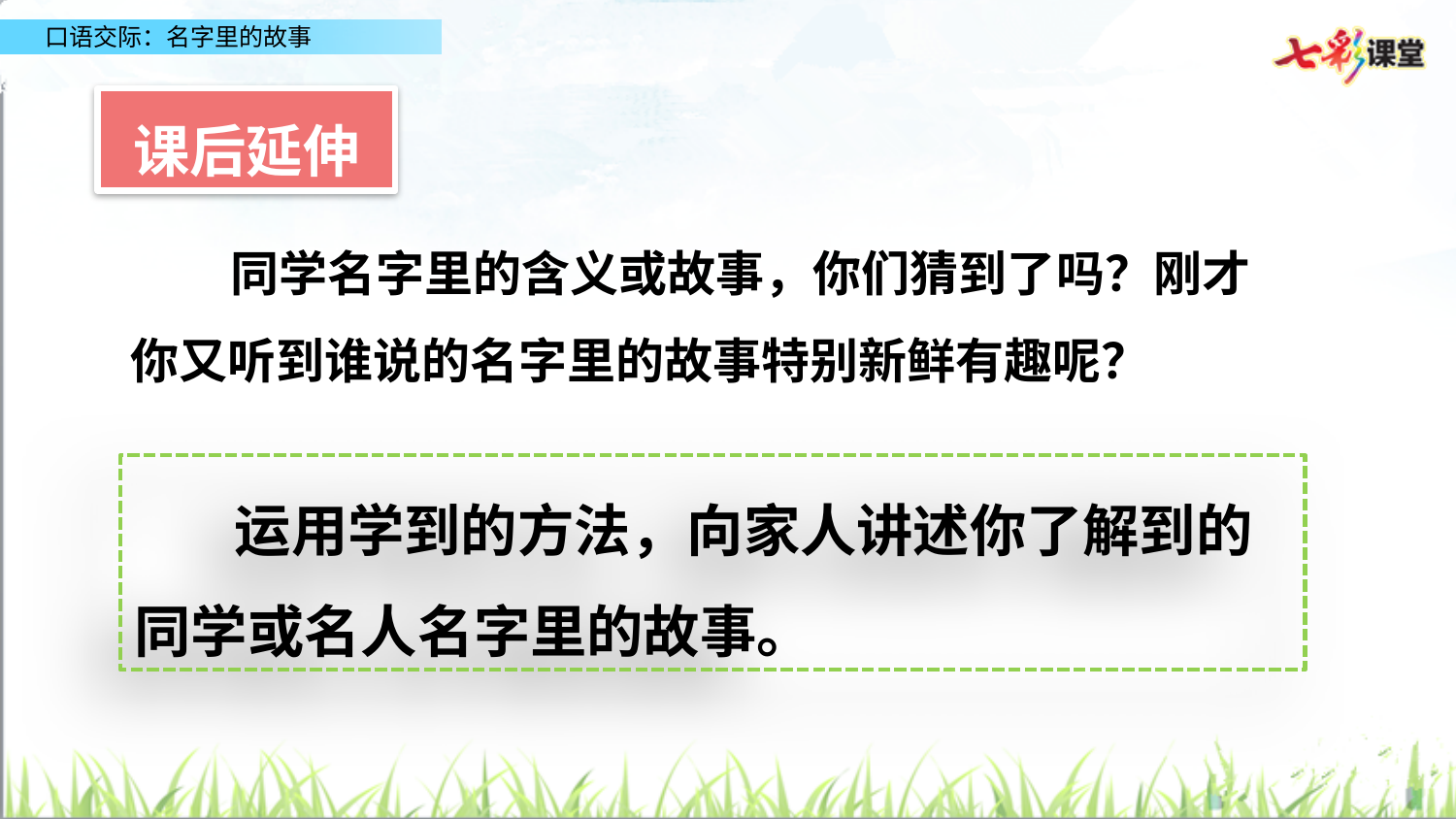

课后延伸
同学名字里的含义或故事，你们猜到了吗？刚才你又听到谁说的名字里的故事特别新鲜有趣呢？
运用学到的方法，向家人讲述你了解到的同学或名人名字里的故事。